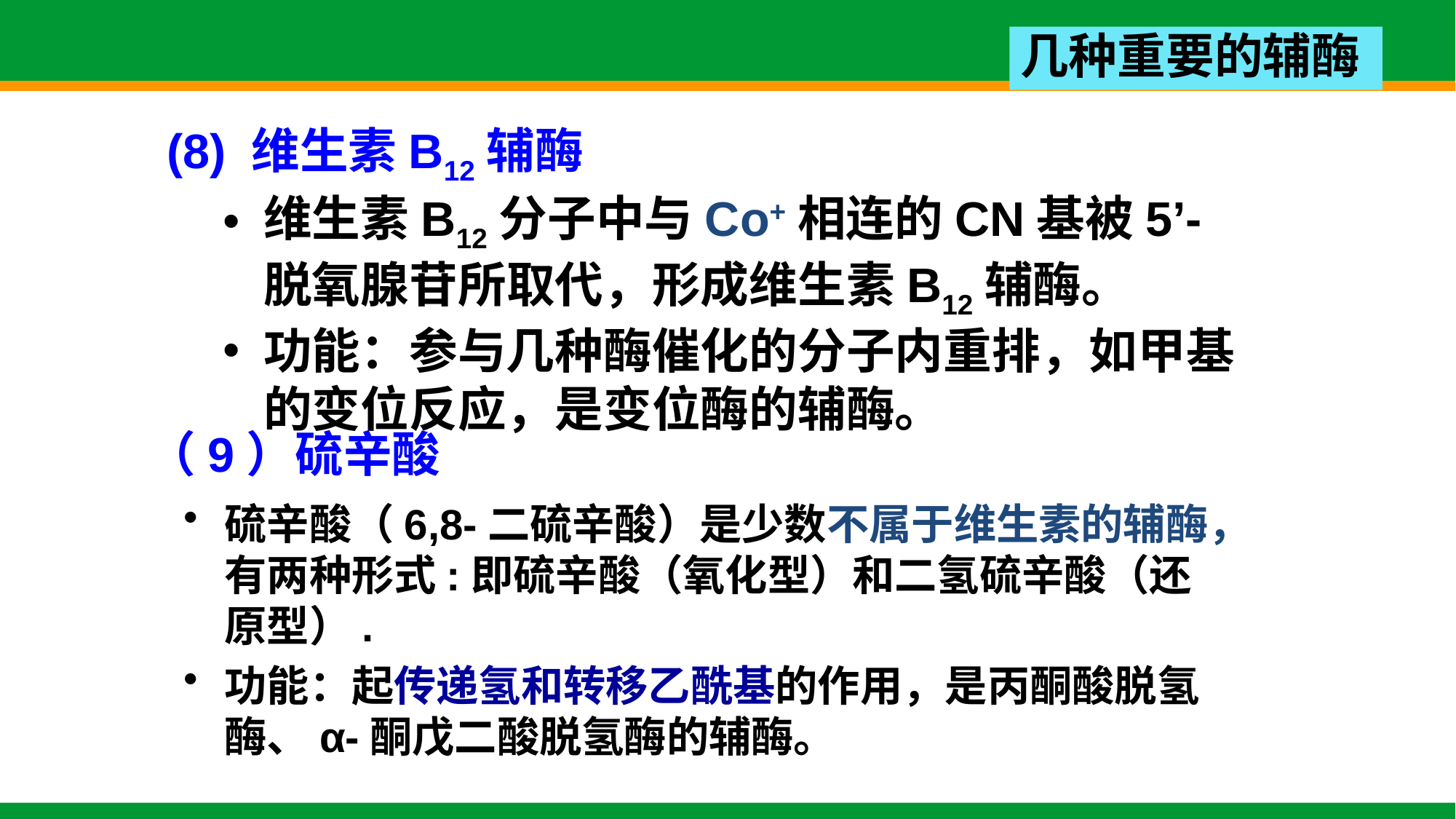

几种重要的辅酶
(8) 维生素B12辅酶
维生素B12分子中与Co+相连的CN基被5’-脱氧腺苷所取代，形成维生素B12辅酶。
功能：参与几种酶催化的分子内重排，如甲基的变位反应，是变位酶的辅酶。

（9）硫辛酸
硫辛酸（6,8-二硫辛酸）是少数不属于维生素的辅酶，有两种形式:即硫辛酸（氧化型）和二氢硫辛酸（还原型）.
功能：起传递氢和转移乙酰基的作用，是丙酮酸脱氢酶、α-酮戊二酸脱氢酶的辅酶。